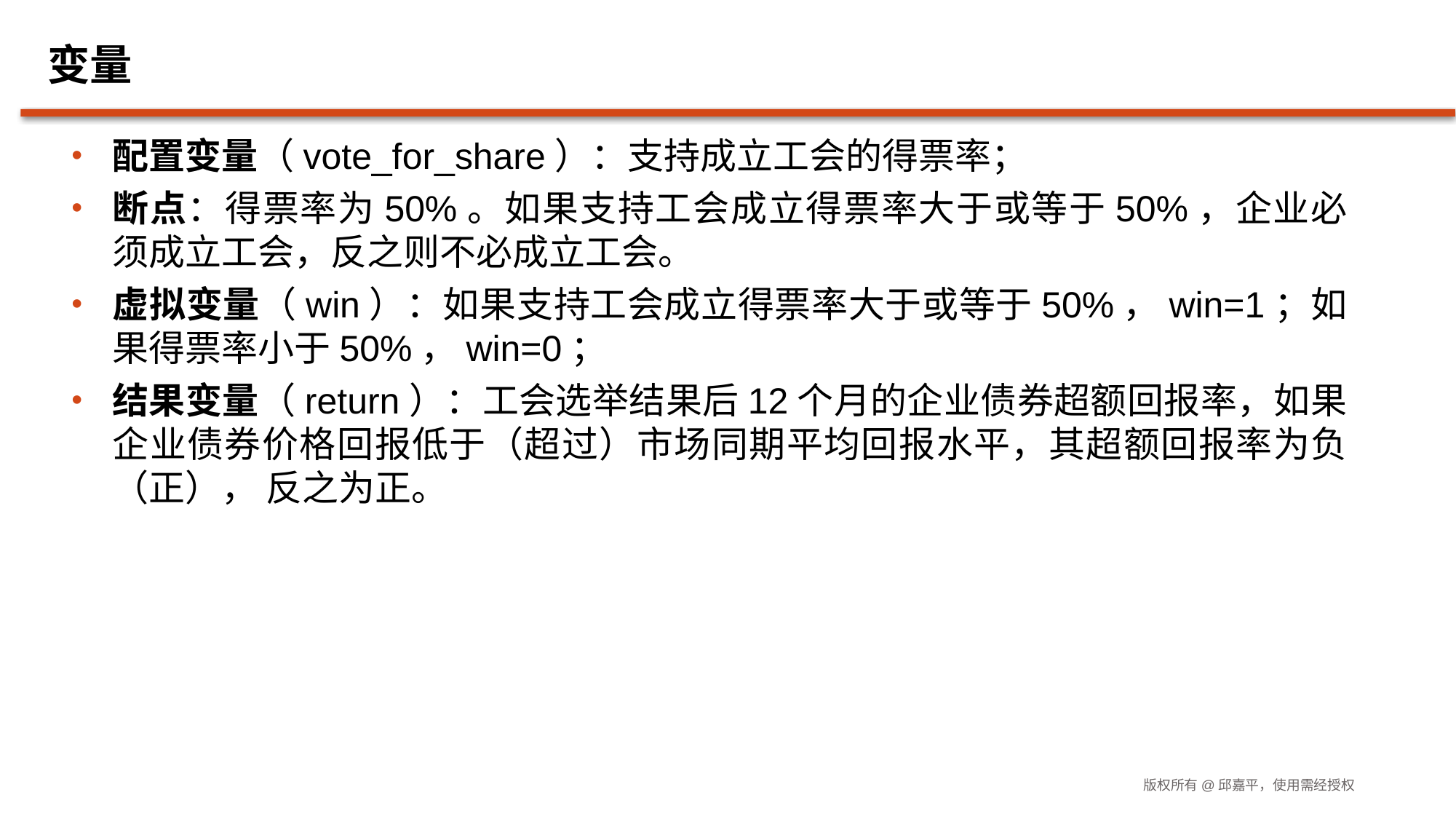

# 变量
配置变量（vote_for_share）：支持成立工会的得票率；
断点：得票率为50%。如果支持工会成立得票率大于或等于50%，企业必须成立工会，反之则不必成立工会。
虚拟变量（win）：如果支持工会成立得票率大于或等于50%，win=1；如果得票率小于50%，win=0；
结果变量（return）：工会选举结果后12个月的企业债券超额回报率，如果企业债券价格回报低于（超过）市场同期平均回报水平，其超额回报率为负（正）， 反之为正。
版权所有@邱嘉平，使用需经授权